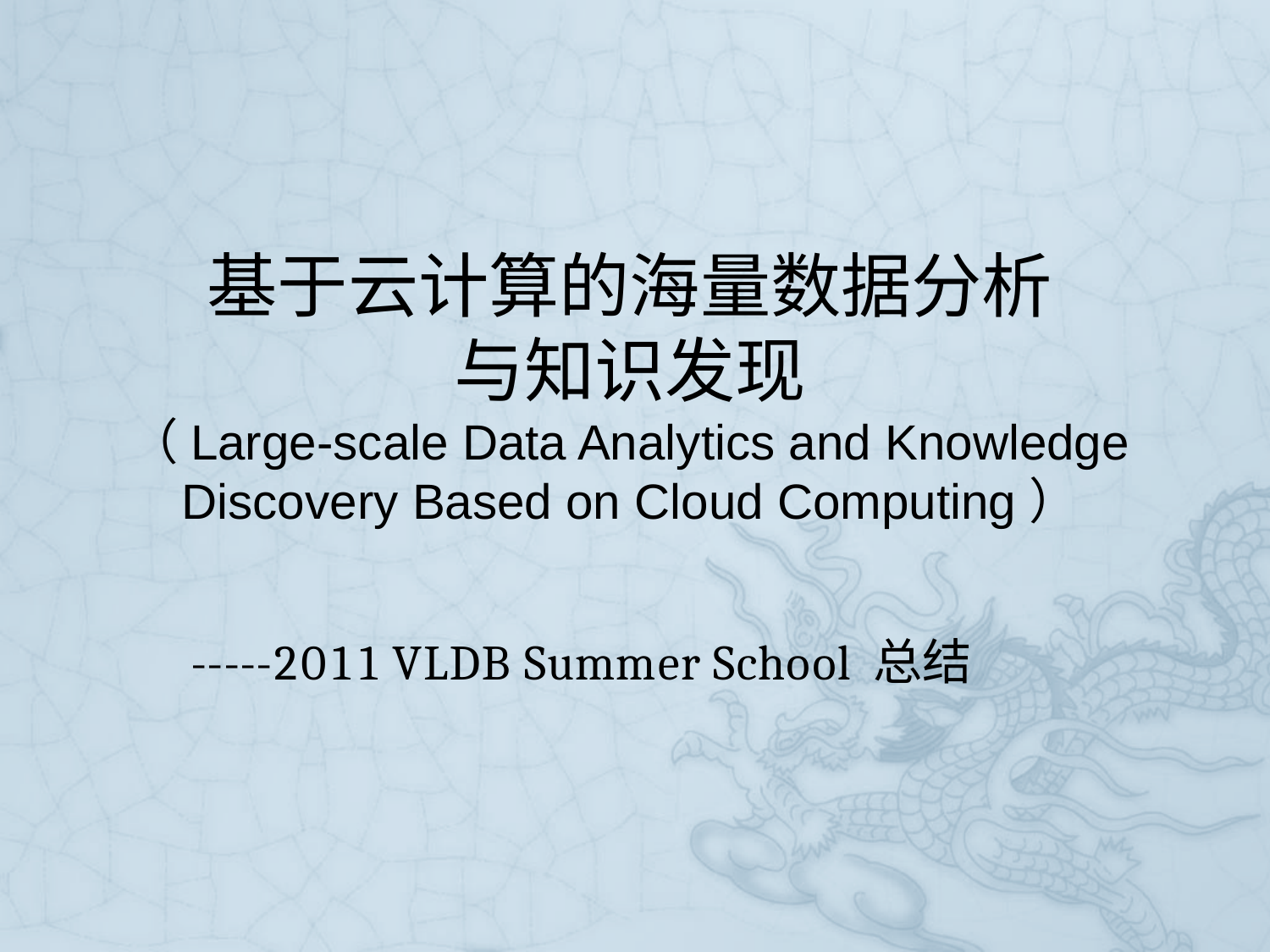

# 基于云计算的海量数据分析 与知识发现 （Large-scale Data Analytics and Knowledge Discovery Based on Cloud Computing）
-----2011 VLDB Summer School 总结